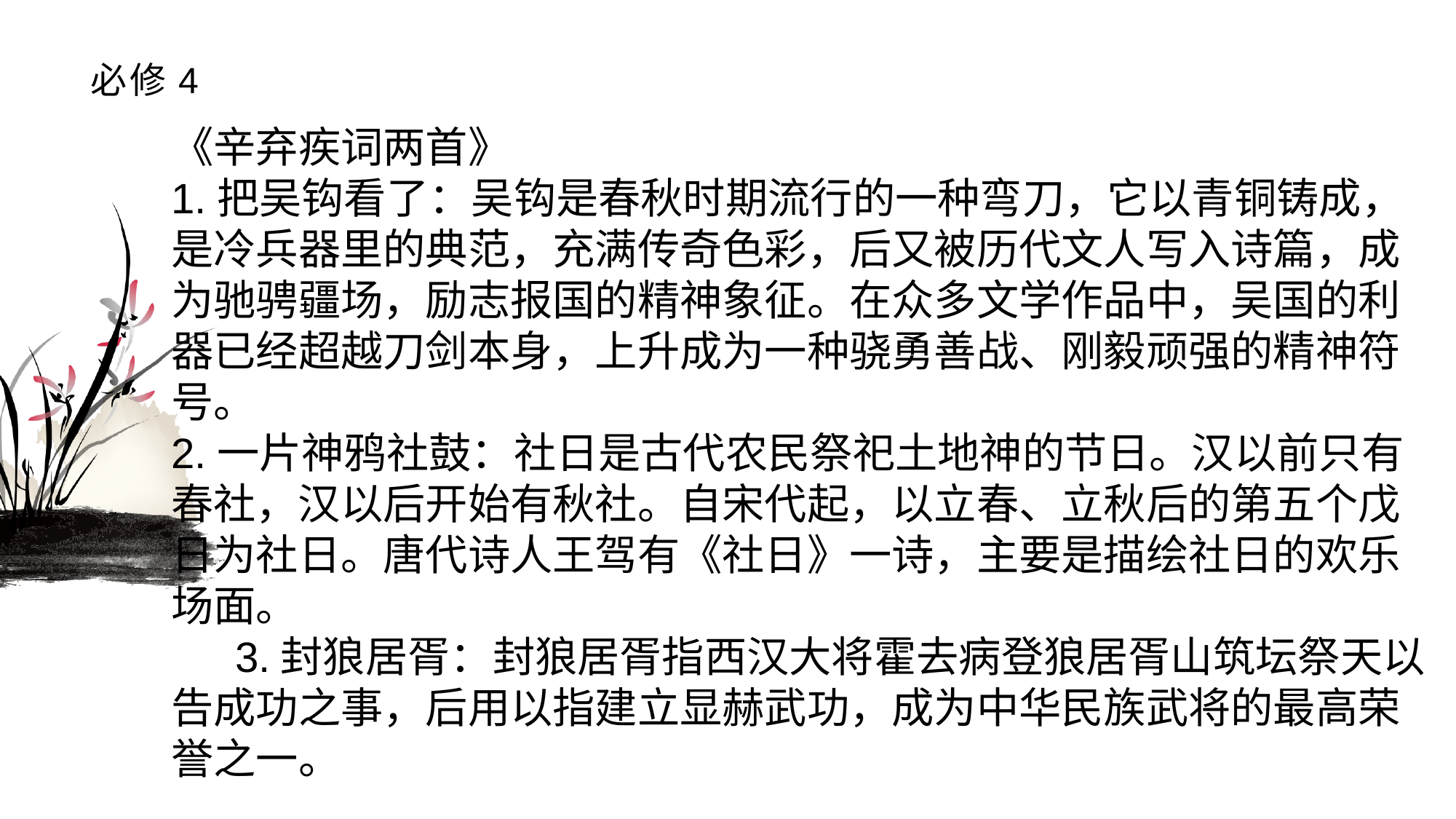

# 必修4
《辛弃疾词两首》1.把吴钩看了：吴钩是春秋时期流行的一种弯刀，它以青铜铸成，是冷兵器里的典范，充满传奇色彩，后又被历代文人写入诗篇，成为驰骋疆场，励志报国的精神象征。在众多文学作品中，吴国的利器已经超越刀剑本身，上升成为一种骁勇善战、刚毅顽强的精神符号。2.一片神鸦社鼓：社日是古代农民祭祀土地神的节日。汉以前只有春社，汉以后开始有秋社。自宋代起，以立春、立秋后的第五个戊日为社日。唐代诗人王驾有《社日》一诗，主要是描绘社日的欢乐场面。3.封狼居胥：封狼居胥指西汉大将霍去病登狼居胥山筑坛祭天以告成功之事，后用以指建立显赫武功，成为中华民族武将的最高荣誉之一。